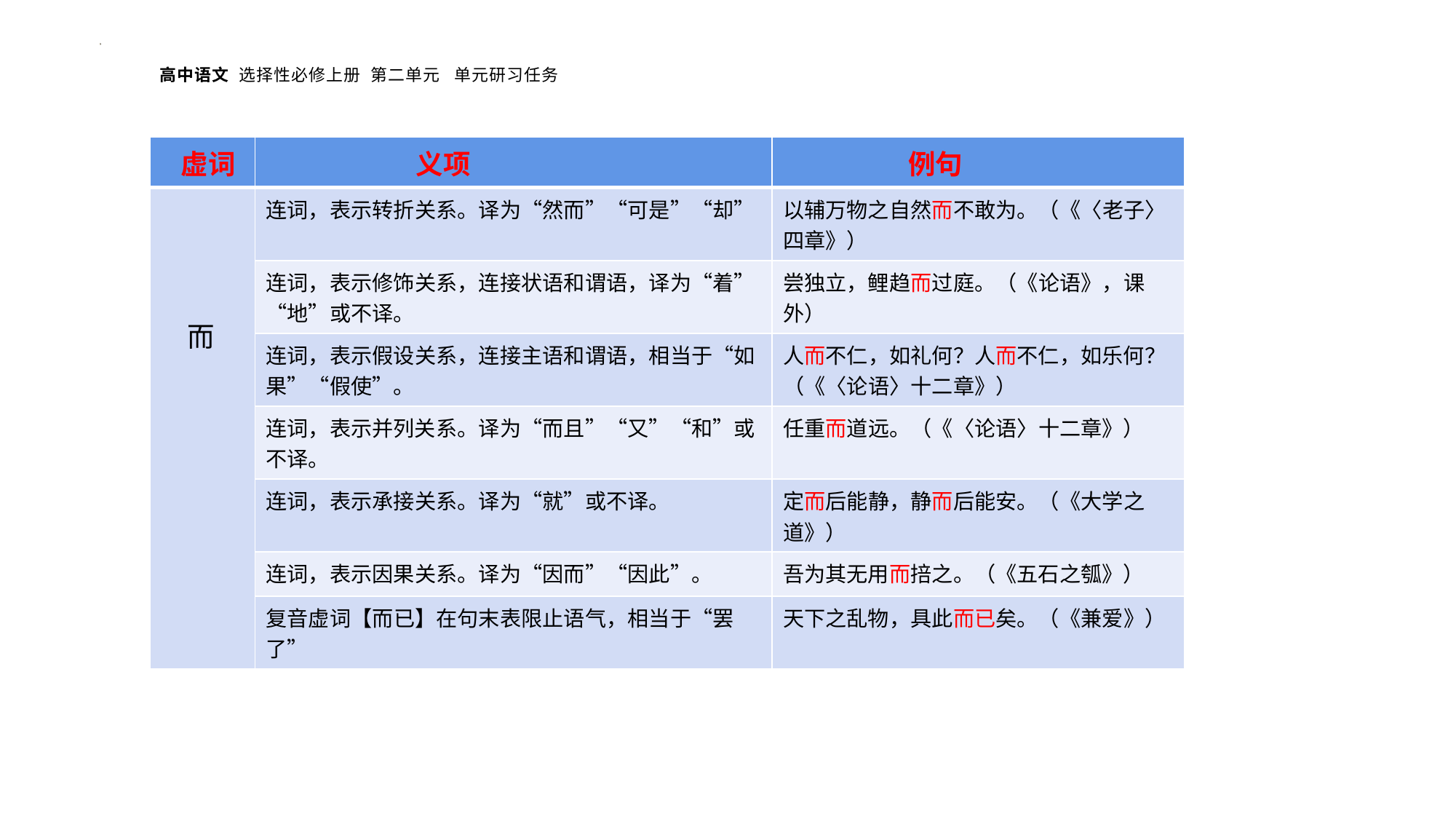

| 虚词 | 义项 | 例句 |
| --- | --- | --- |
| 而 | 连词，表示转折关系。译为“然而”“可是”“却” | 以辅万物之自然而不敢为。（《〈老子〉四章》） |
|  | 连词，表示修饰关系，连接状语和谓语，译为“着”“地”或不译。 | 尝独立，鲤趋而过庭。（《论语》，课外） |
|  | 连词，表示假设关系，连接主语和谓语，相当于“如果”“假使”。 | 人而不仁，如礼何？人而不仁，如乐何？（《〈论语〉十二章》） |
|  | 连词，表示并列关系。译为“而且”“又”“和”或不译。 | 任重而道远。（《〈论语〉十二章》） |
|  | 连词，表示承接关系。译为“就”或不译。 | 定而后能静，静而后能安。（《大学之道》） |
|  | 连词，表示因果关系。译为“因而”“因此”。 | 吾为其无用而掊之。（《五石之瓠》） |
|  | 复音虚词【而已】在句末表限止语气，相当于“罢了” | 天下之乱物，具此而已矣。（《兼爱》） |